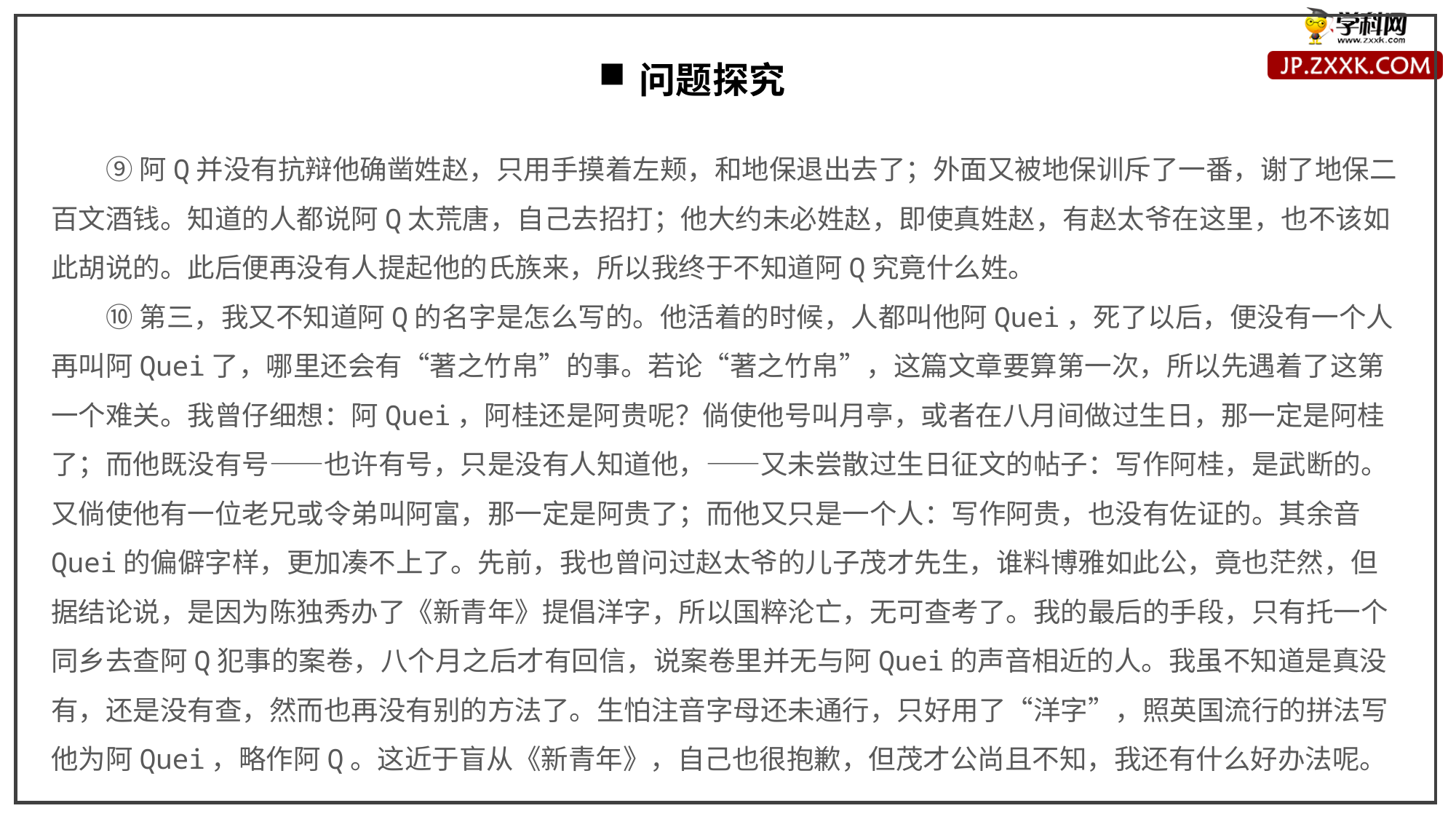

问题探究
⑨阿Q并没有抗辩他确凿姓赵，只用手摸着左颊，和地保退出去了；外面又被地保训斥了一番，谢了地保二百文酒钱。知道的人都说阿Q太荒唐，自己去招打；他大约未必姓赵，即使真姓赵，有赵太爷在这里，也不该如此胡说的。此后便再没有人提起他的氏族来，所以我终于不知道阿Q究竟什么姓。
⑩第三，我又不知道阿Q的名字是怎么写的。他活着的时候，人都叫他阿Quei，死了以后，便没有一个人再叫阿Quei了，哪里还会有“著之竹帛”的事。若论“著之竹帛”，这篇文章要算第一次，所以先遇着了这第一个难关。我曾仔细想：阿Quei，阿桂还是阿贵呢？倘使他号叫月亭，或者在八月间做过生日，那一定是阿桂了；而他既没有号——也许有号，只是没有人知道他，——又未尝散过生日征文的帖子：写作阿桂，是武断的。又倘使他有一位老兄或令弟叫阿富，那一定是阿贵了；而他又只是一个人：写作阿贵，也没有佐证的。其余音Quei的偏僻字样，更加凑不上了。先前，我也曾问过赵太爷的儿子茂才先生，谁料博雅如此公，竟也茫然，但据结论说，是因为陈独秀办了《新青年》提倡洋字，所以国粹沦亡，无可查考了。我的最后的手段，只有托一个同乡去查阿Q犯事的案卷，八个月之后才有回信，说案卷里并无与阿Quei的声音相近的人。我虽不知道是真没有，还是没有查，然而也再没有别的方法了。生怕注音字母还未通行，只好用了“洋字”，照英国流行的拼法写他为阿Quei，略作阿Q。这近于盲从《新青年》，自己也很抱歉，但茂才公尚且不知，我还有什么好办法呢。